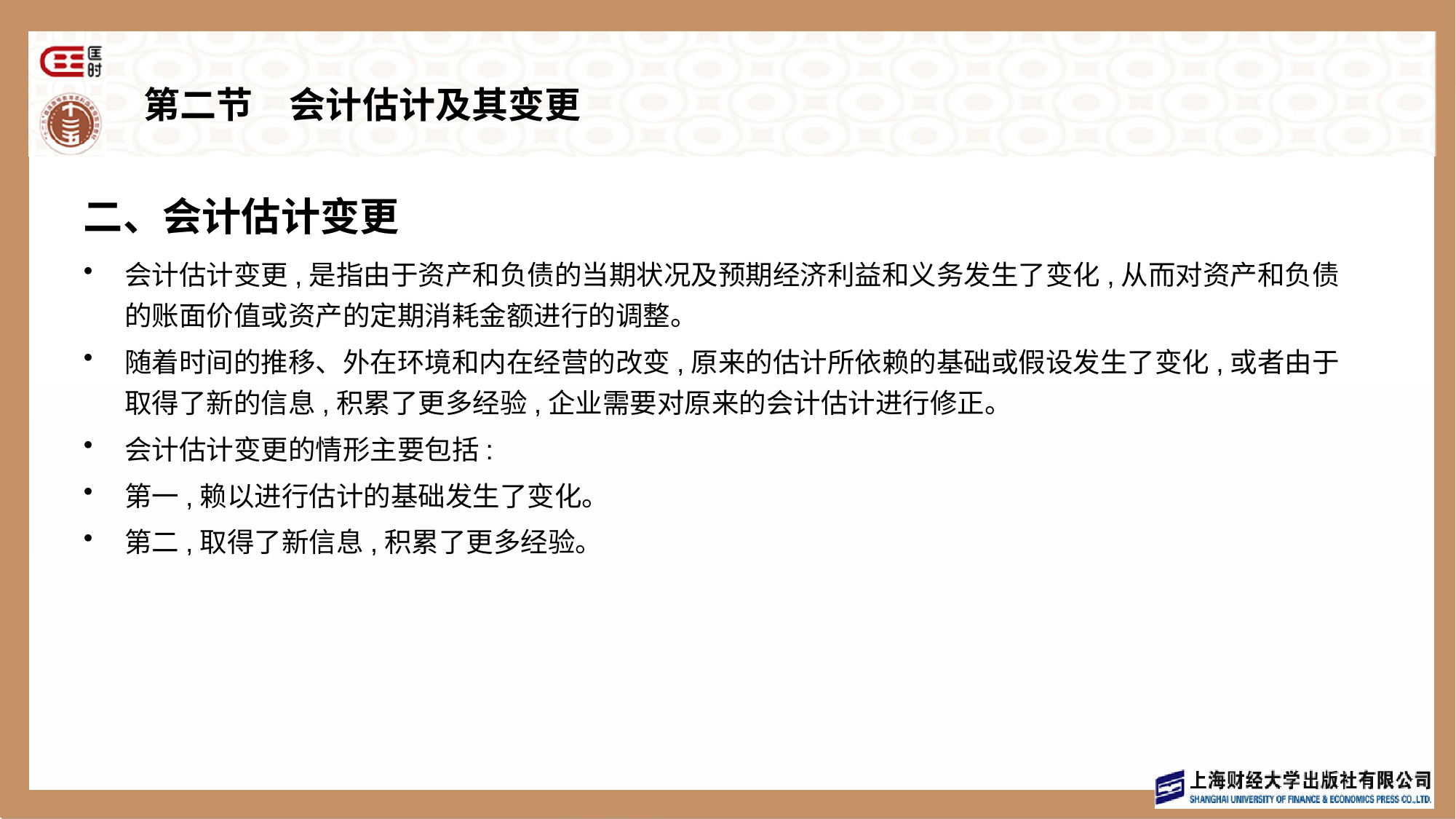

# 第二节　会计估计及其变更
二、会计估计变更
会计估计变更,是指由于资产和负债的当期状况及预期经济利益和义务发生了变化,从而对资产和负债的账面价值或资产的定期消耗金额进行的调整。
随着时间的推移、外在环境和内在经营的改变,原来的估计所依赖的基础或假设发生了变化,或者由于取得了新的信息,积累了更多经验,企业需要对原来的会计估计进行修正。
会计估计变更的情形主要包括:
第一,赖以进行估计的基础发生了变化。
第二,取得了新信息,积累了更多经验。